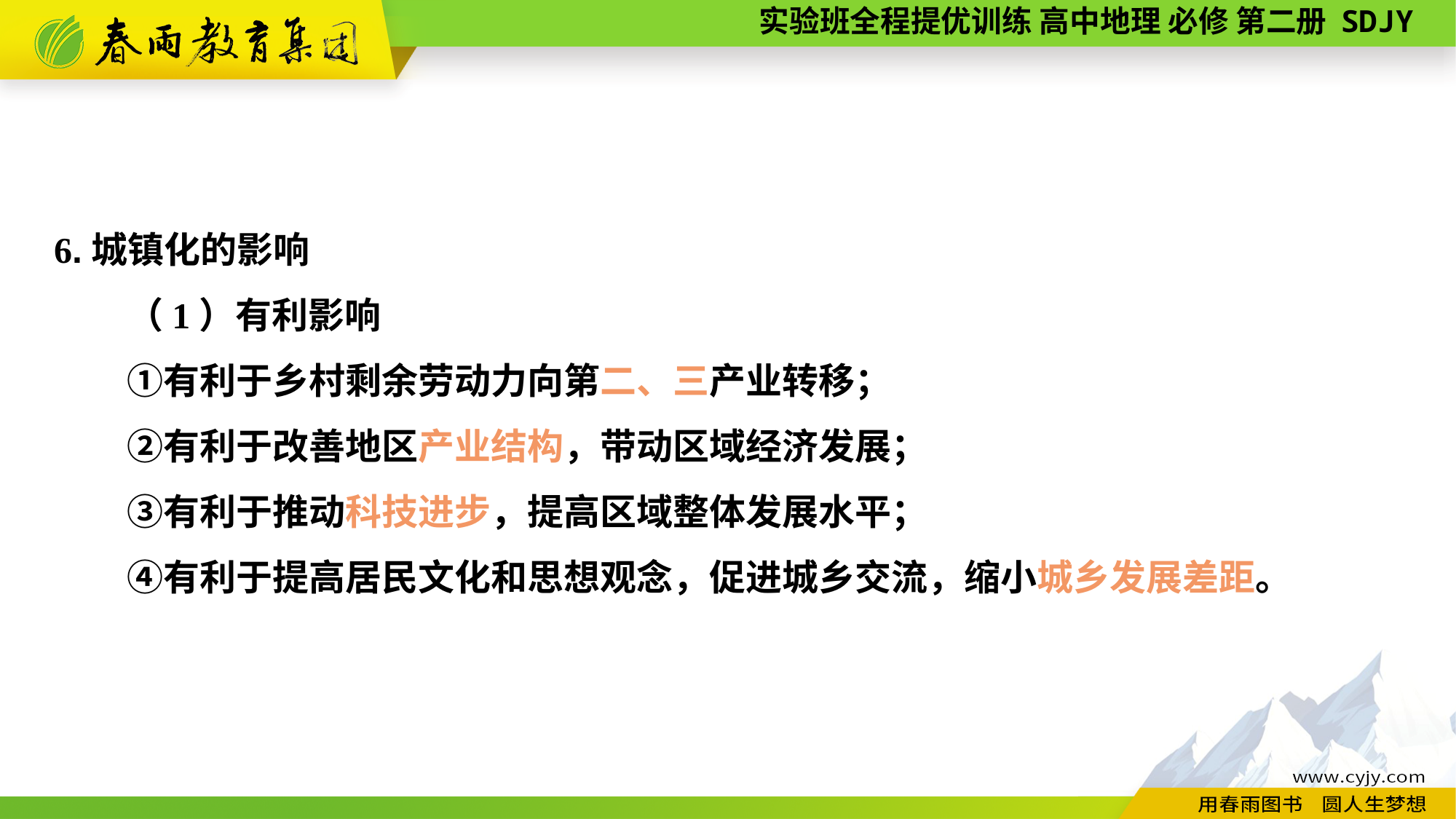

6.城镇化的影响
　　（1）有利影响
　　①有利于乡村剩余劳动力向第二、三产业转移；
　　②有利于改善地区产业结构，带动区域经济发展；
　　③有利于推动科技进步，提高区域整体发展水平；
　　④有利于提高居民文化和思想观念，促进城乡交流，缩小城乡发展差距。